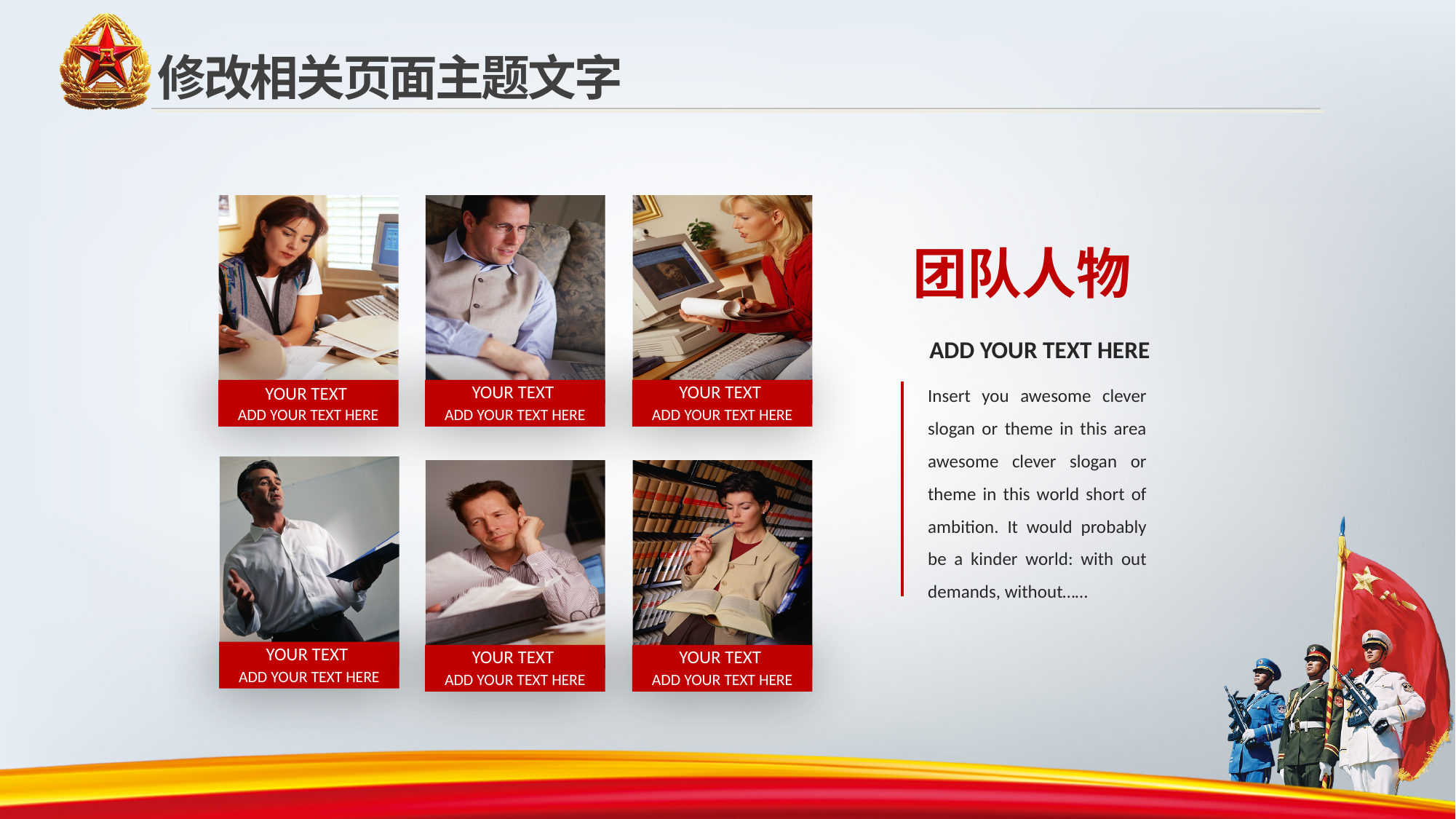

修改相关页面主题文字

YOUR TEXT

ADD YOUR TEXT HERE

YOUR TEXT

ADD YOUR TEXT HERE

YOUR TEXT

ADD YOUR TEXT HERE
团队人物
ADD YOUR TEXT HERE
Insert you awesome clever slogan or theme in this area awesome clever slogan or theme in this world short of ambition. It would probably be a kinder world: with out demands, without……

YOUR TEXT

ADD YOUR TEXT HERE

YOUR TEXT

ADD YOUR TEXT HERE

YOUR TEXT

ADD YOUR TEXT HERE